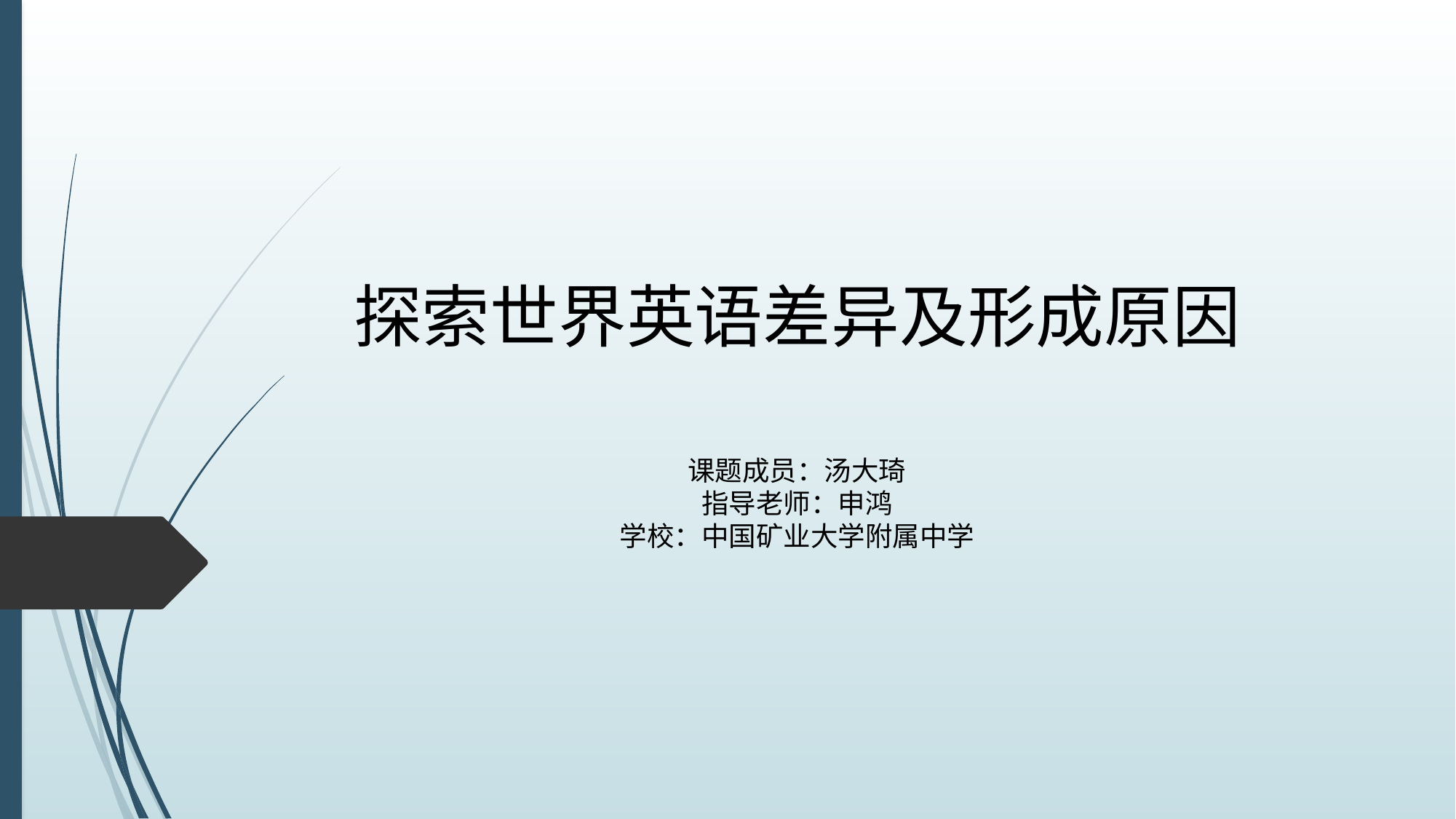

探索世界英语差异及形成原因

课题成员：汤大琦
指导老师：申鸿
学校：中国矿业大学附属中学